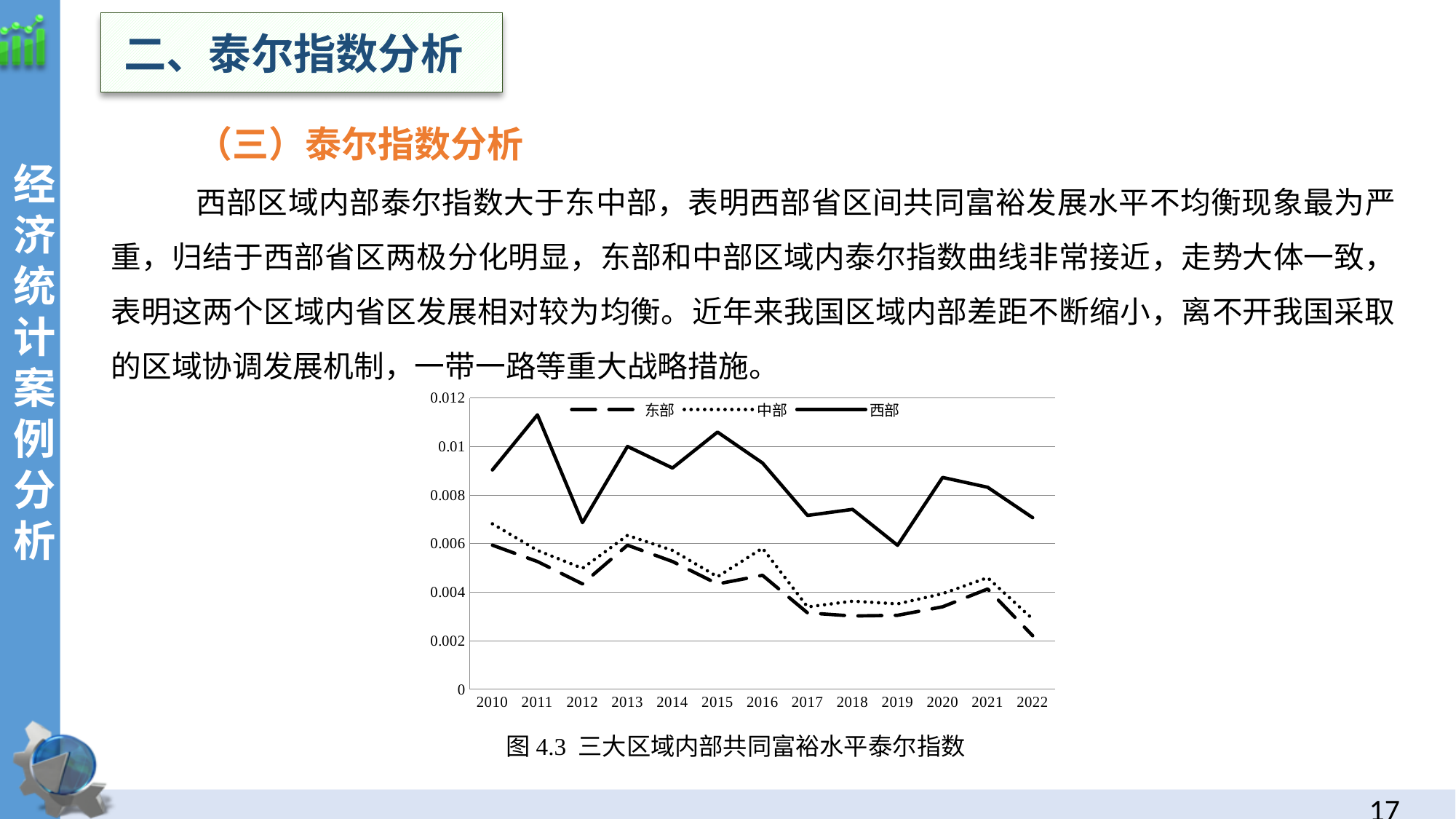

二、泰尔指数分析
（三）泰尔指数分析
西部区域内部泰尔指数大于东中部，表明西部省区间共同富裕发展水平不均衡现象最为严重，归结于西部省区两极分化明显，东部和中部区域内泰尔指数曲线非常接近，走势大体一致，表明这两个区域内省区发展相对较为均衡。近年来我国区域内部差距不断缩小，离不开我国采取的区域协调发展机制，一带一路等重大战略措施。
经
济统计案例分析

### Chart

| Category | 东部 | 中部 | 西部 |
|---|---|---|---|
| 2010 | 0.00594140909187608 | 0.000879573484340875 | 0.00222040756775119 |
| 2011 | 0.00526741409986751 | 0.00046177365366235 | 0.00558172506605141 |
| 2012 | 0.00434327623142628 | 0.000644269077490248 | 0.00188325867676018 |
| 2013 | 0.00594140909187608 | 0.000405956992772712 | 0.00366193958014445 |
| 2014 | 0.00526741409986751 | 0.00046177365366235 | 0.00339127696038826 |
| 2015 | 0.00434327623142628 | 0.000297354958841653 | 0.0059608676920912 |
| 2016 | 0.00469902204070547 | 0.0011194309542072 | 0.0035088345885827 |
| 2017 | 0.00314927165787001 | 0.000247104772534781 | 0.0037705002176959 |
| 2018 | 0.00302329225951172 | 0.000610998237025182 | 0.00378277394103827 |
| 2019 | 0.00305067031199453 | 0.000469033302096533 | 0.00241727330188443 |
| 2020 | 0.00340180751000425 | 0.000541188649213454 | 0.00479011791692097 |
| 2021 | 0.00413512568166065 | 0.000465436823643767 | 0.00372689130838581 |
| 2022 | 0.00220951939014219 | 0.000686937600801546 | 0.00417823470519922 |
图4.3 三大区域内部共同富裕水平泰尔指数
17